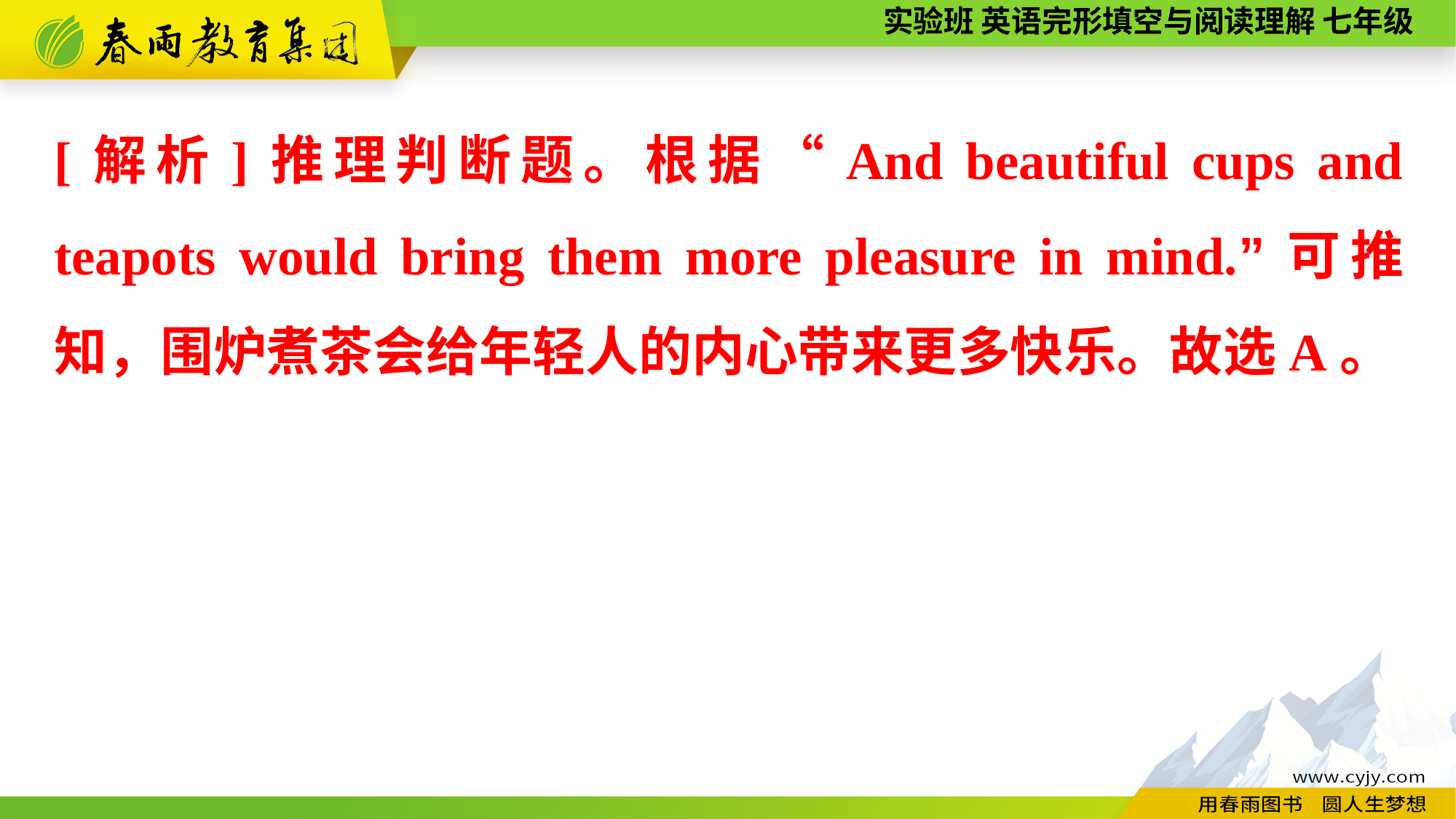

[解析]推理判断题。根据“And beautiful cups and teapots would bring them more pleasure in mind.”可推知，围炉煮茶会给年轻人的内心带来更多快乐。故选A。